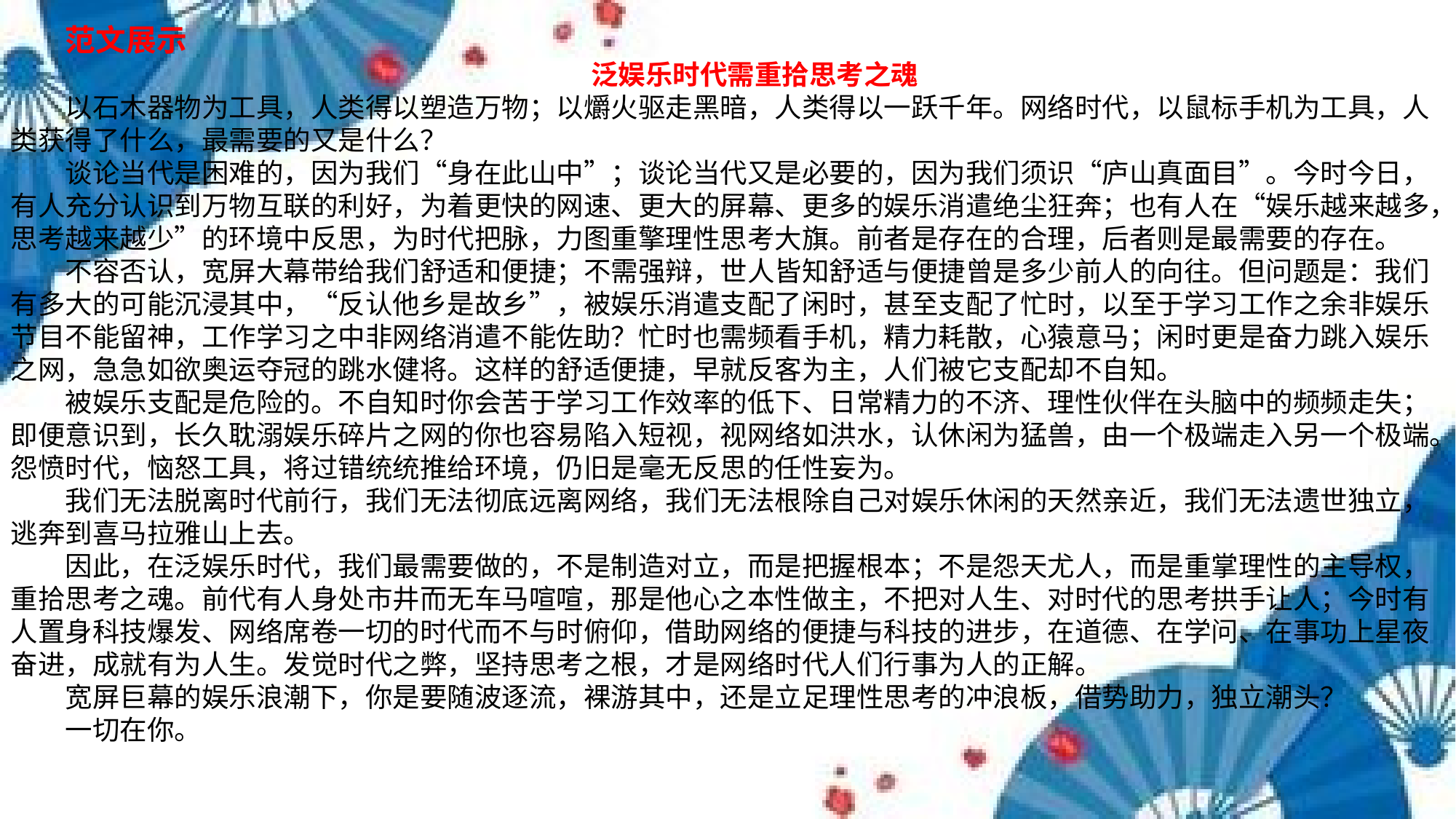

范文展示
　　泛娱乐时代需重拾思考之魂
　　以石木器物为工具，人类得以塑造万物；以爝火驱走黑暗，人类得以一跃千年。网络时代，以鼠标手机为工具，人类获得了什么，最需要的又是什么？
　　谈论当代是困难的，因为我们“身在此山中”；谈论当代又是必要的，因为我们须识“庐山真面目”。今时今日，有人充分认识到万物互联的利好，为着更快的网速、更大的屏幕、更多的娱乐消遣绝尘狂奔；也有人在“娱乐越来越多，思考越来越少”的环境中反思，为时代把脉，力图重擎理性思考大旗。前者是存在的合理，后者则是最需要的存在。
　　不容否认，宽屏大幕带给我们舒适和便捷；不需强辩，世人皆知舒适与便捷曾是多少前人的向往。但问题是：我们有多大的可能沉浸其中，“反认他乡是故乡”，被娱乐消遣支配了闲时，甚至支配了忙时，以至于学习工作之余非娱乐节目不能留神，工作学习之中非网络消遣不能佐助？忙时也需频看手机，精力耗散，心猿意马；闲时更是奋力跳入娱乐之网，急急如欲奥运夺冠的跳水健将。这样的舒适便捷，早就反客为主，人们被它支配却不自知。
　　被娱乐支配是危险的。不自知时你会苦于学习工作效率的低下、日常精力的不济、理性伙伴在头脑中的频频走失；即便意识到，长久耽溺娱乐碎片之网的你也容易陷入短视，视网络如洪水，认休闲为猛兽，由一个极端走入另一个极端。怨愤时代，恼怒工具，将过错统统推给环境，仍旧是毫无反思的任性妄为。
　　我们无法脱离时代前行，我们无法彻底远离网络，我们无法根除自己对娱乐休闲的天然亲近，我们无法遗世独立，逃奔到喜马拉雅山上去。
　　因此，在泛娱乐时代，我们最需要做的，不是制造对立，而是把握根本；不是怨天尤人，而是重掌理性的主导权，重拾思考之魂。前代有人身处市井而无车马喧喧，那是他心之本性做主，不把对人生、对时代的思考拱手让人；今时有人置身科技爆发、网络席卷一切的时代而不与时俯仰，借助网络的便捷与科技的进步，在道德、在学问、在事功上星夜奋进，成就有为人生。发觉时代之弊，坚持思考之根，才是网络时代人们行事为人的正解。
　　宽屏巨幕的娱乐浪潮下，你是要随波逐流，裸游其中，还是立足理性思考的冲浪板，借势助力，独立潮头？
　　一切在你。